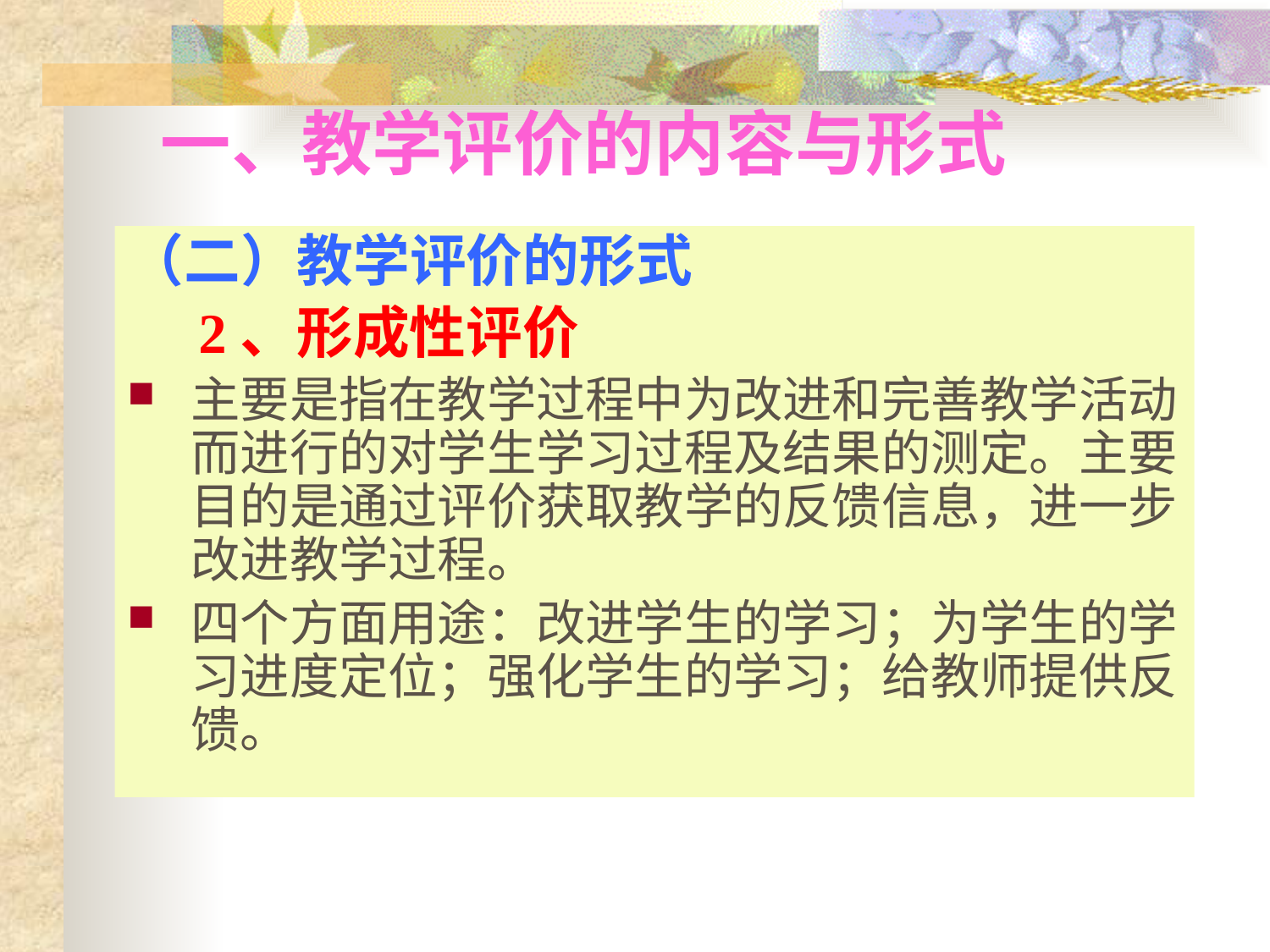

# 一、教学评价的内容与形式
（二）教学评价的形式
     2、形成性评价
主要是指在教学过程中为改进和完善教学活动而进行的对学生学习过程及结果的测定。主要目的是通过评价获取教学的反馈信息，进一步改进教学过程。
四个方面用途：改进学生的学习；为学生的学习进度定位；强化学生的学习；给教师提供反馈。